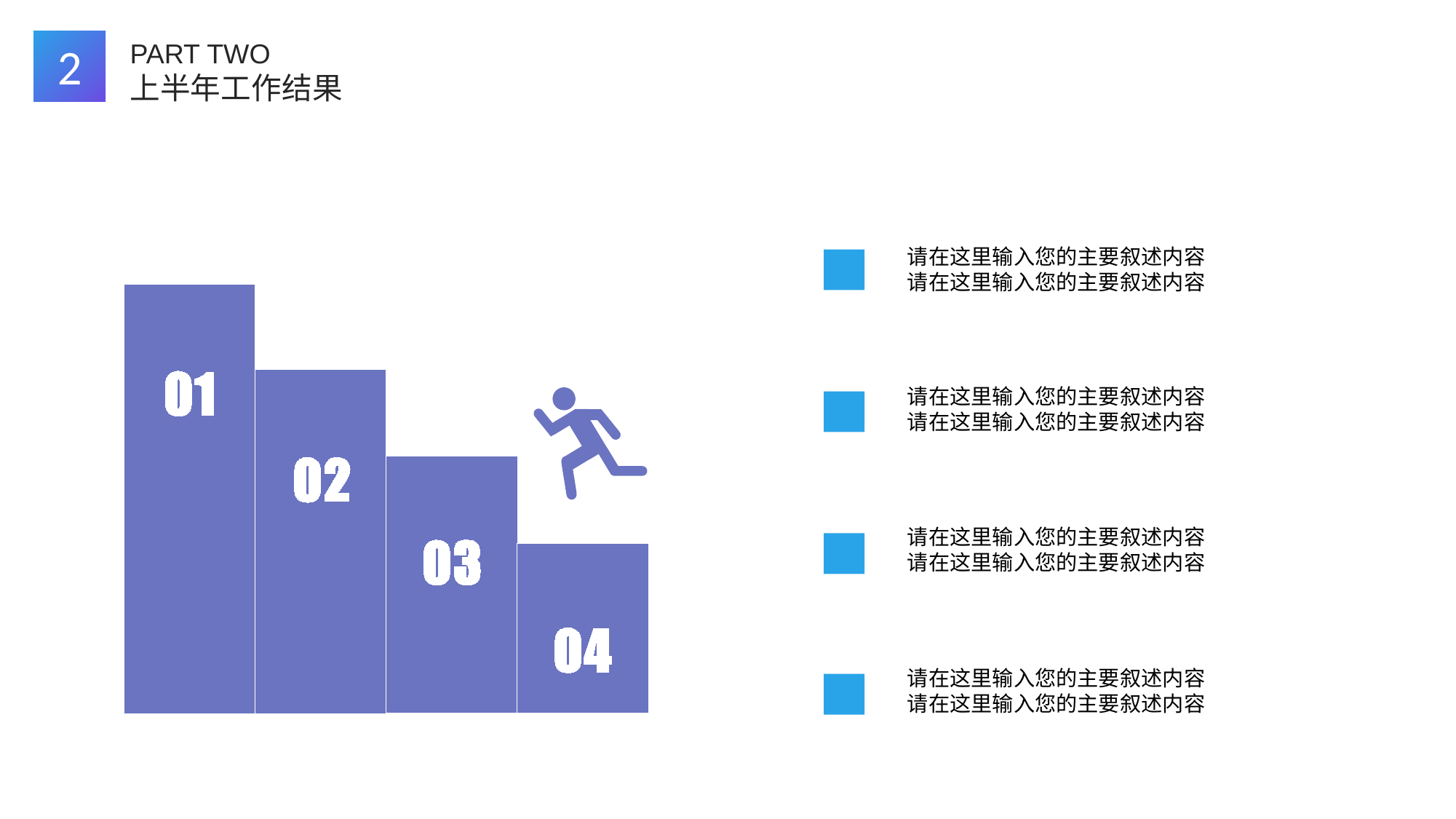

2
PART TWO
上半年工作结果
请在这里输入您的主要叙述内容
请在这里输入您的主要叙述内容

请在这里输入您的主要叙述内容
请在这里输入您的主要叙述内容

请在这里输入您的主要叙述内容
请在这里输入您的主要叙述内容

请在这里输入您的主要叙述内容
请在这里输入您的主要叙述内容